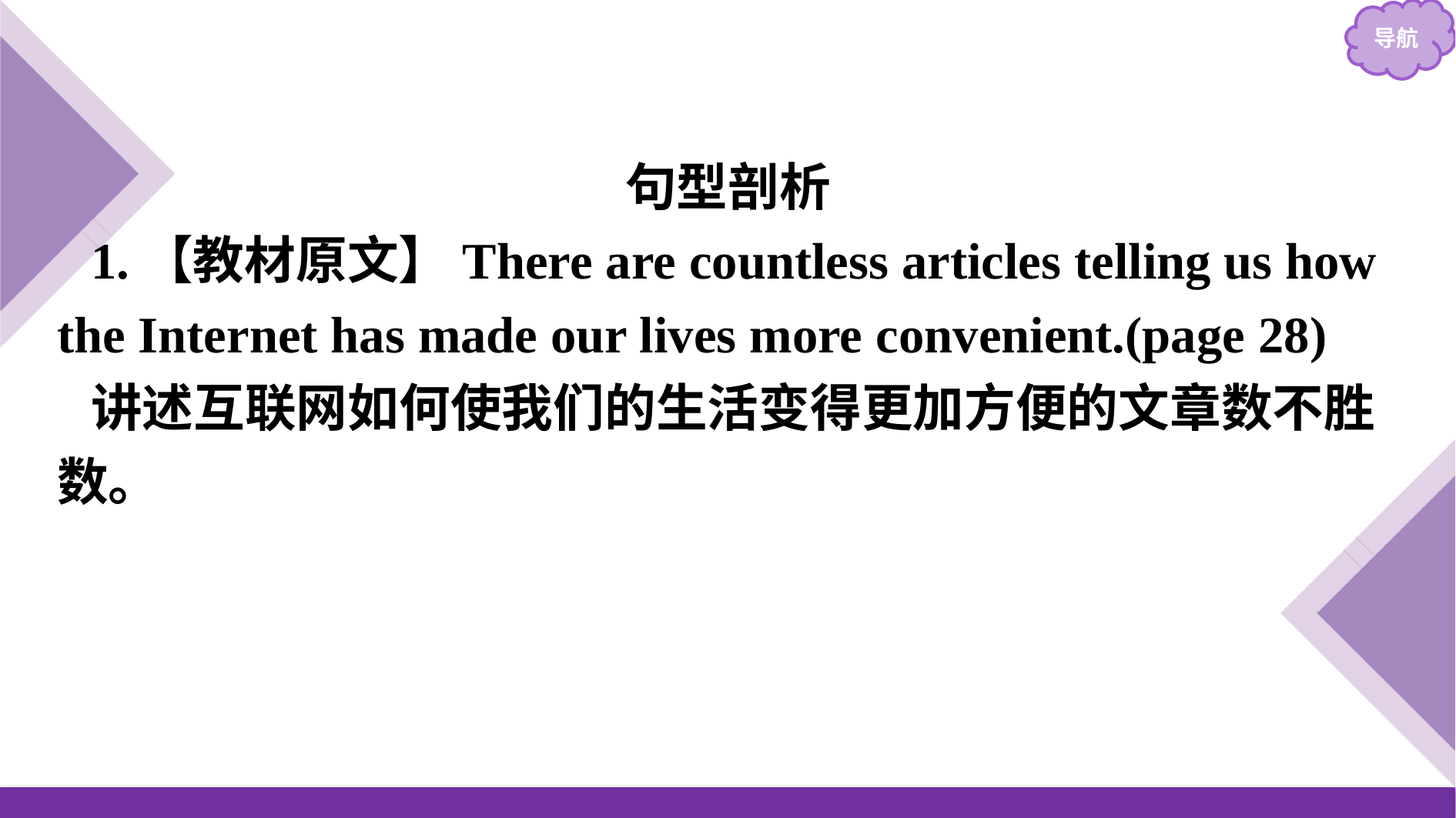

句型剖析
1.【教材原文】There are countless articles telling us how the Internet has made our lives more convenient.(page 28)
讲述互联网如何使我们的生活变得更加方便的文章数不胜数。